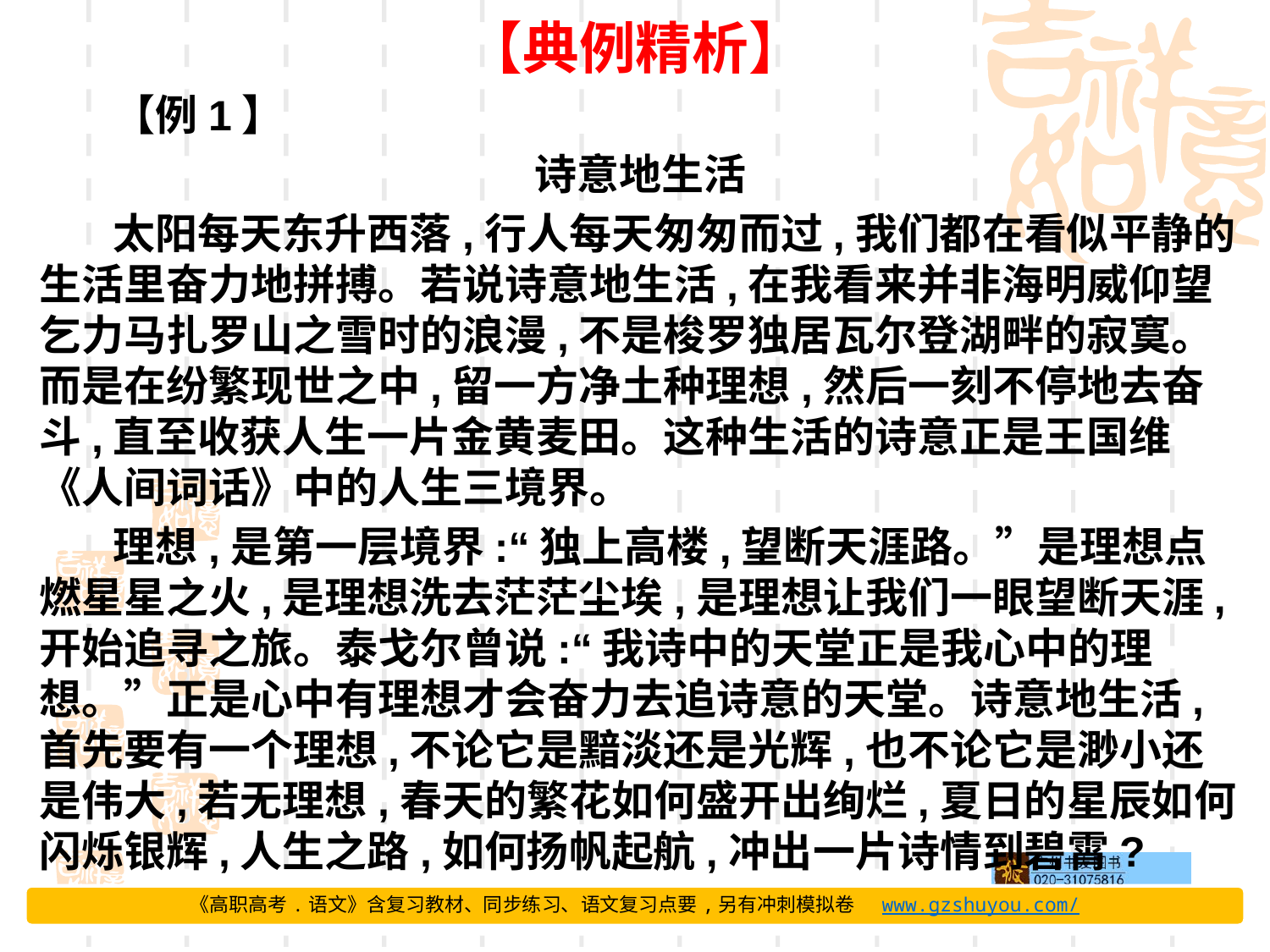

【典例精析】
【例1】
诗意地生活
太阳每天东升西落,行人每天匆匆而过,我们都在看似平静的生活里奋力地拼搏。若说诗意地生活,在我看来并非海明威仰望乞力马扎罗山之雪时的浪漫,不是梭罗独居瓦尔登湖畔的寂寞。而是在纷繁现世之中,留一方净土种理想,然后一刻不停地去奋斗,直至收获人生一片金黄麦田。这种生活的诗意正是王国维《人间词话》中的人生三境界。
理想,是第一层境界:“独上高楼,望断天涯路。”是理想点燃星星之火,是理想洗去茫茫尘埃,是理想让我们一眼望断天涯,开始追寻之旅。泰戈尔曾说:“我诗中的天堂正是我心中的理想。”正是心中有理想才会奋力去追诗意的天堂。诗意地生活,首先要有一个理想,不论它是黯淡还是光辉,也不论它是渺小还是伟大,若无理想,春天的繁花如何盛开出绚烂,夏日的星辰如何闪烁银辉,人生之路,如何扬帆起航,冲出一片诗情到碧霄?